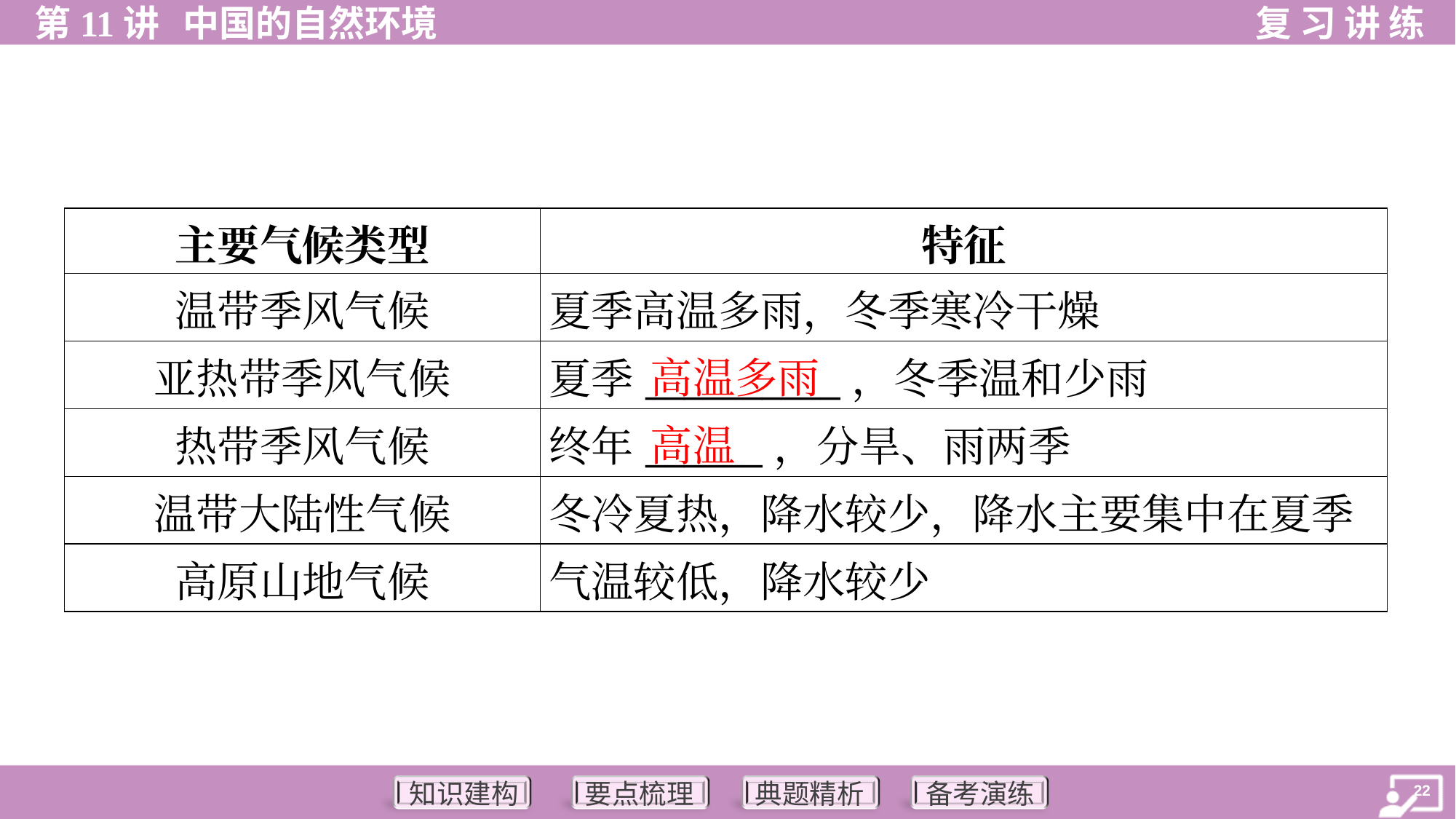

| 主要气候类型 | 特征 |
| --- | --- |
| 温带季风气候 | 夏季高温多雨，冬季寒冷干燥 |
| 亚热带季风气候 | 夏季\_\_\_\_\_\_\_\_\_\_，冬季温和少雨 |
| 热带季风气候 | 终年\_\_\_\_\_\_，分旱、雨两季 |
| 温带大陆性气候 | 冬冷夏热，降水较少，降水主要集中在夏季 |
| 高原山地气候 | 气温较低，降水较少 |
高温多雨
高温